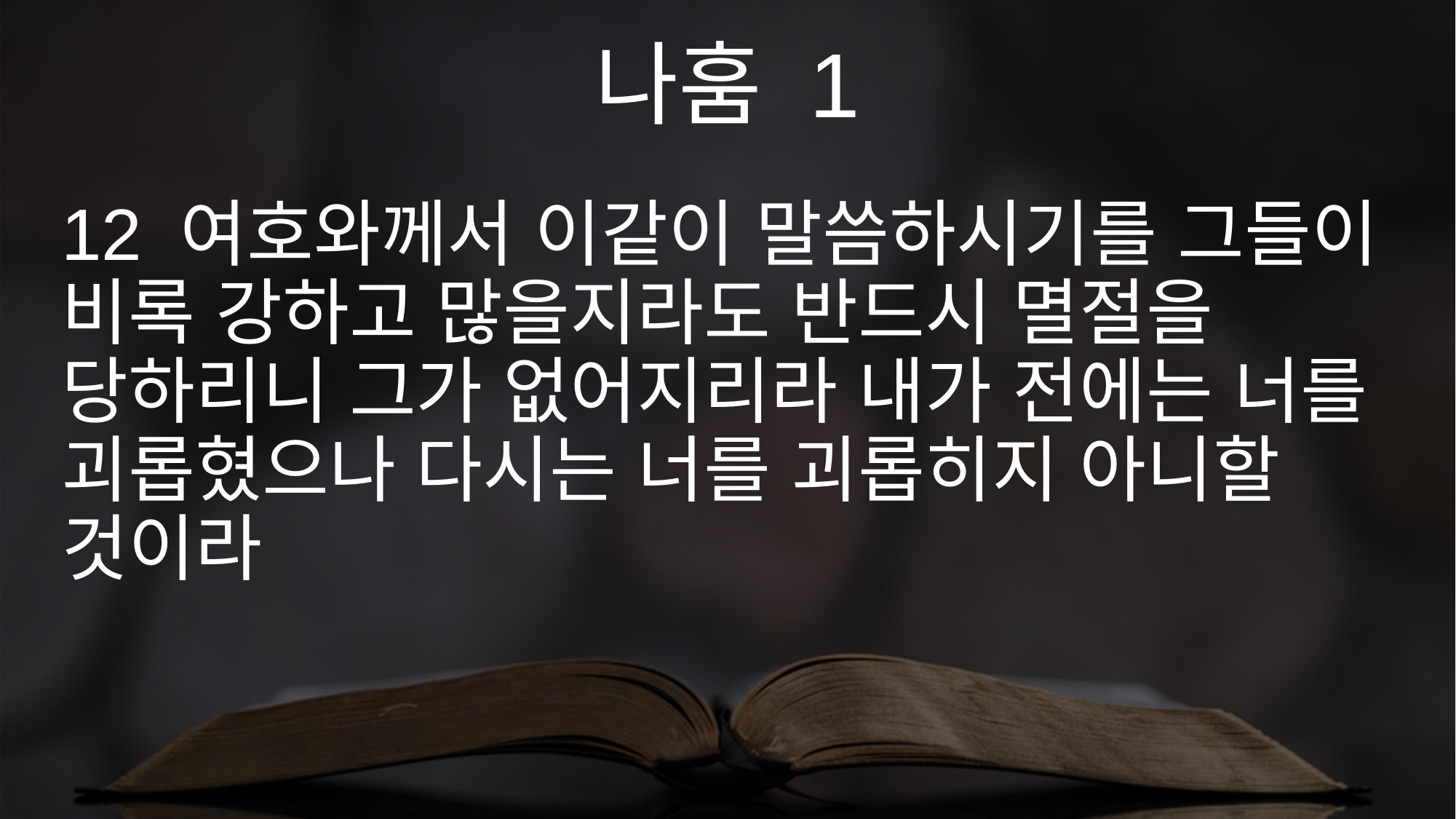

나훔 1
12 여호와께서 이같이 말씀하시기를 그들이 비록 강하고 많을지라도 반드시 멸절을 당하리니 그가 없어지리라 내가 전에는 너를 괴롭혔으나 다시는 너를 괴롭히지 아니할 것이라